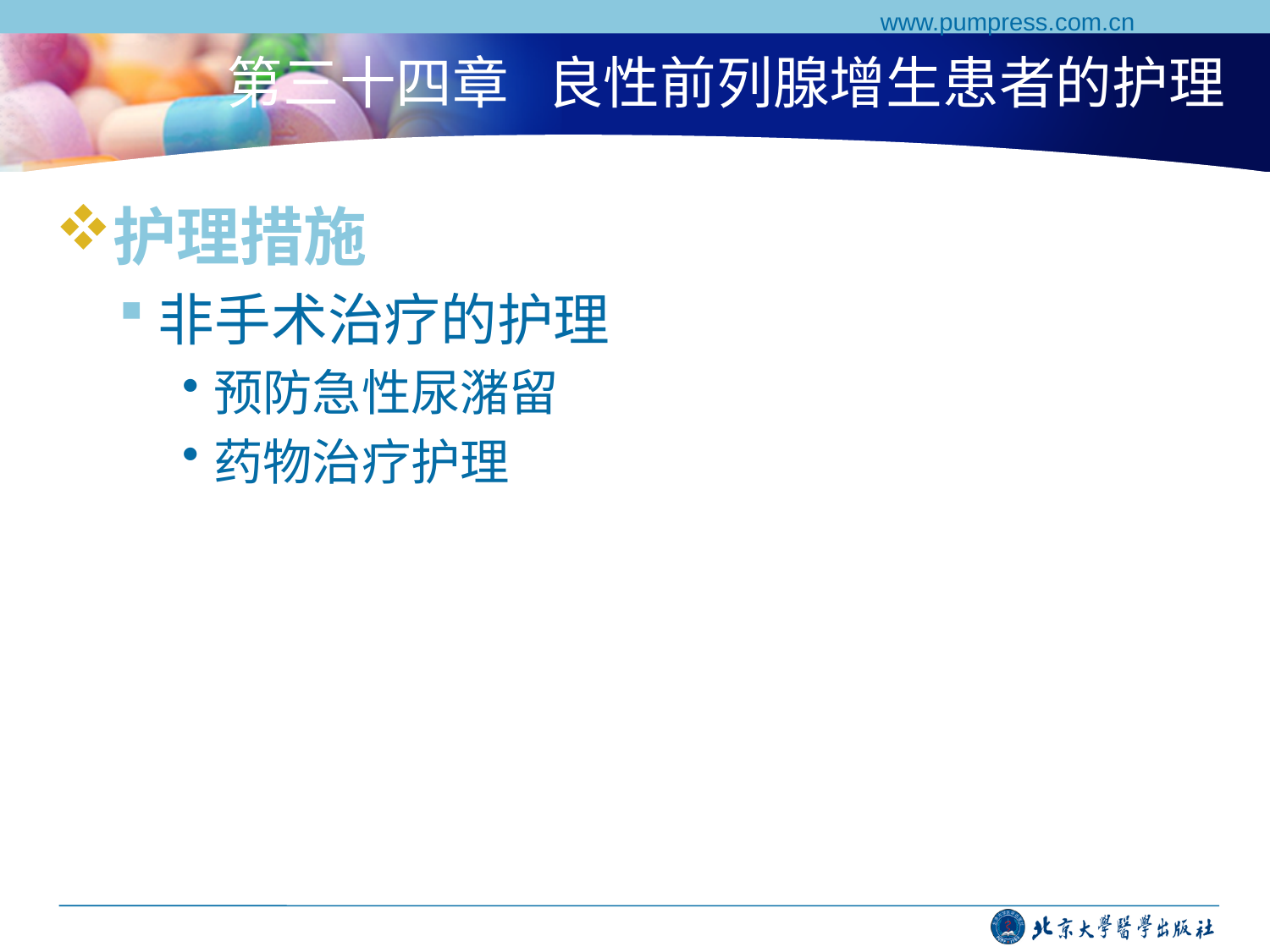

www.pumpress.com.cn
# 第三十四章   良性前列腺增生患者的护理
护理措施
非手术治疗的护理
预防急性尿潴留
药物治疗护理